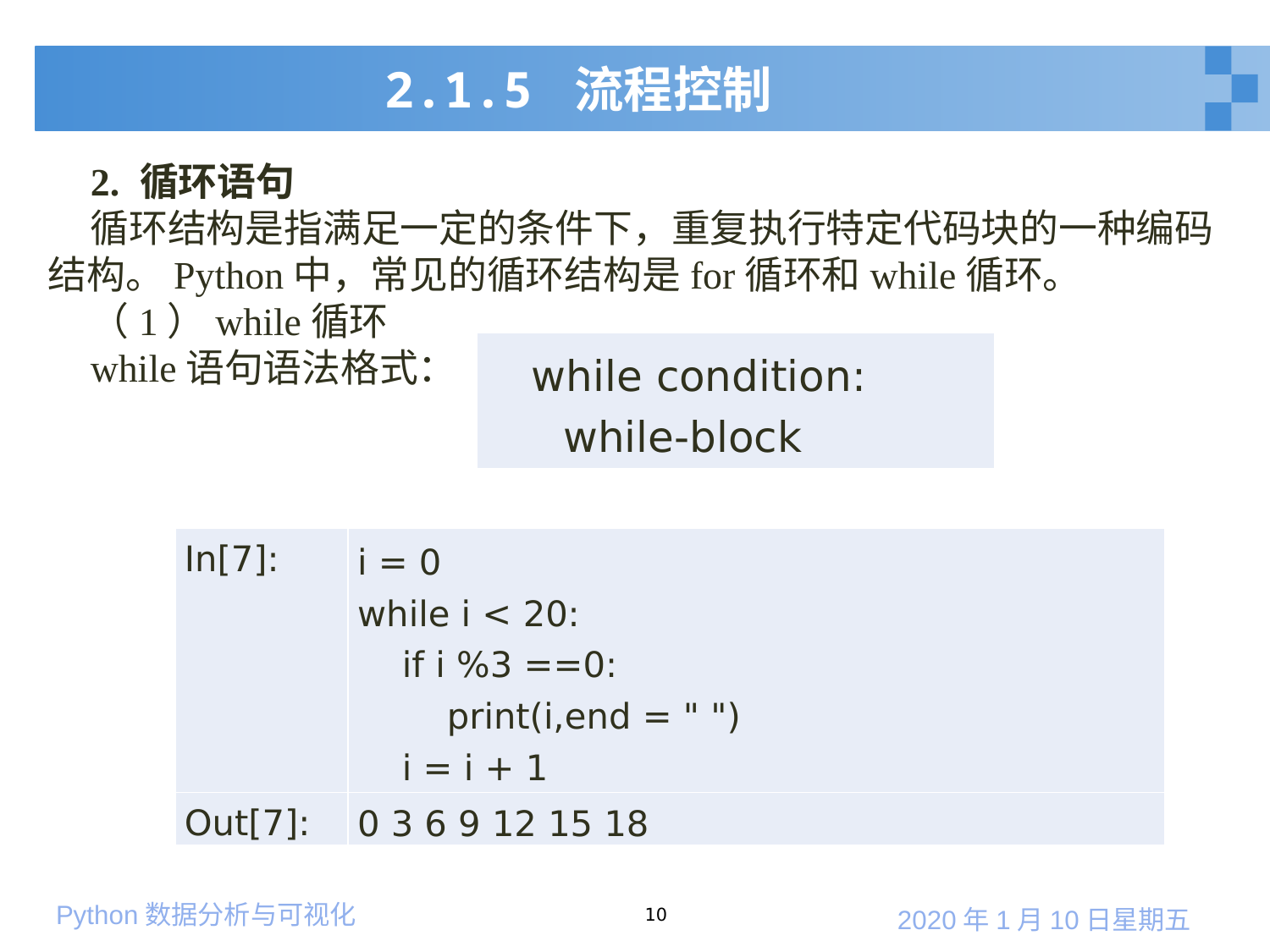

# 2.1.5 流程控制
2. 循环语句
循环结构是指满足一定的条件下，重复执行特定代码块的一种编码结构。Python中，常见的循环结构是for循环和while循环。
（1）while循环
while语句语法格式：
| while condition: while-block |
| --- |
| In[7]: | i = 0 while i < 20: if i %3 ==0: print(i,end = " ") i = i + 1 |
| --- | --- |
| Out[7]: | 0 3 6 9 12 15 18 |
10
2020年1月10日星期五